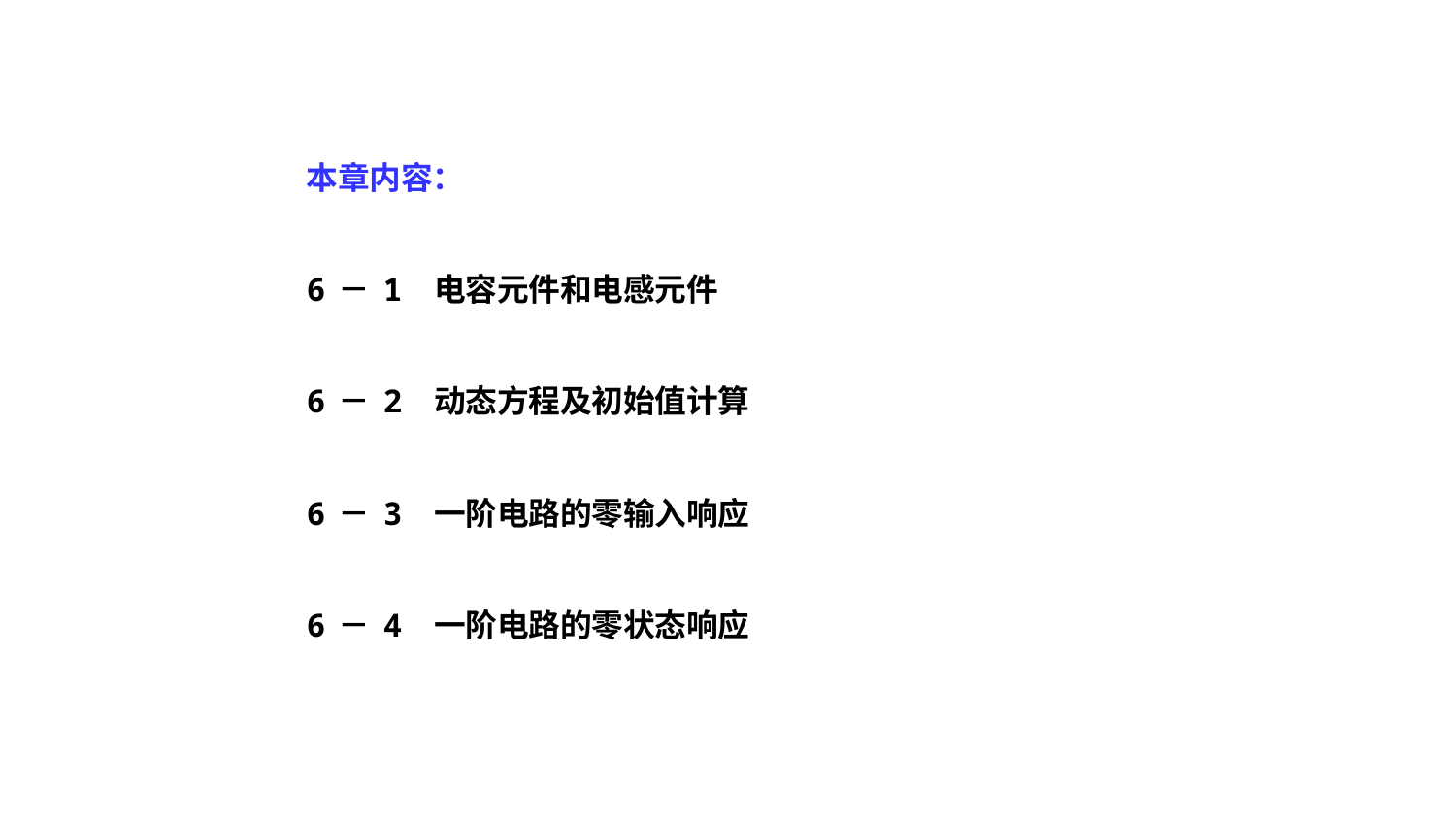

本章内容：
6－1 电容元件和电感元件
6－2 动态方程及初始值计算
6－3 一阶电路的零输入响应
6－4 一阶电路的零状态响应